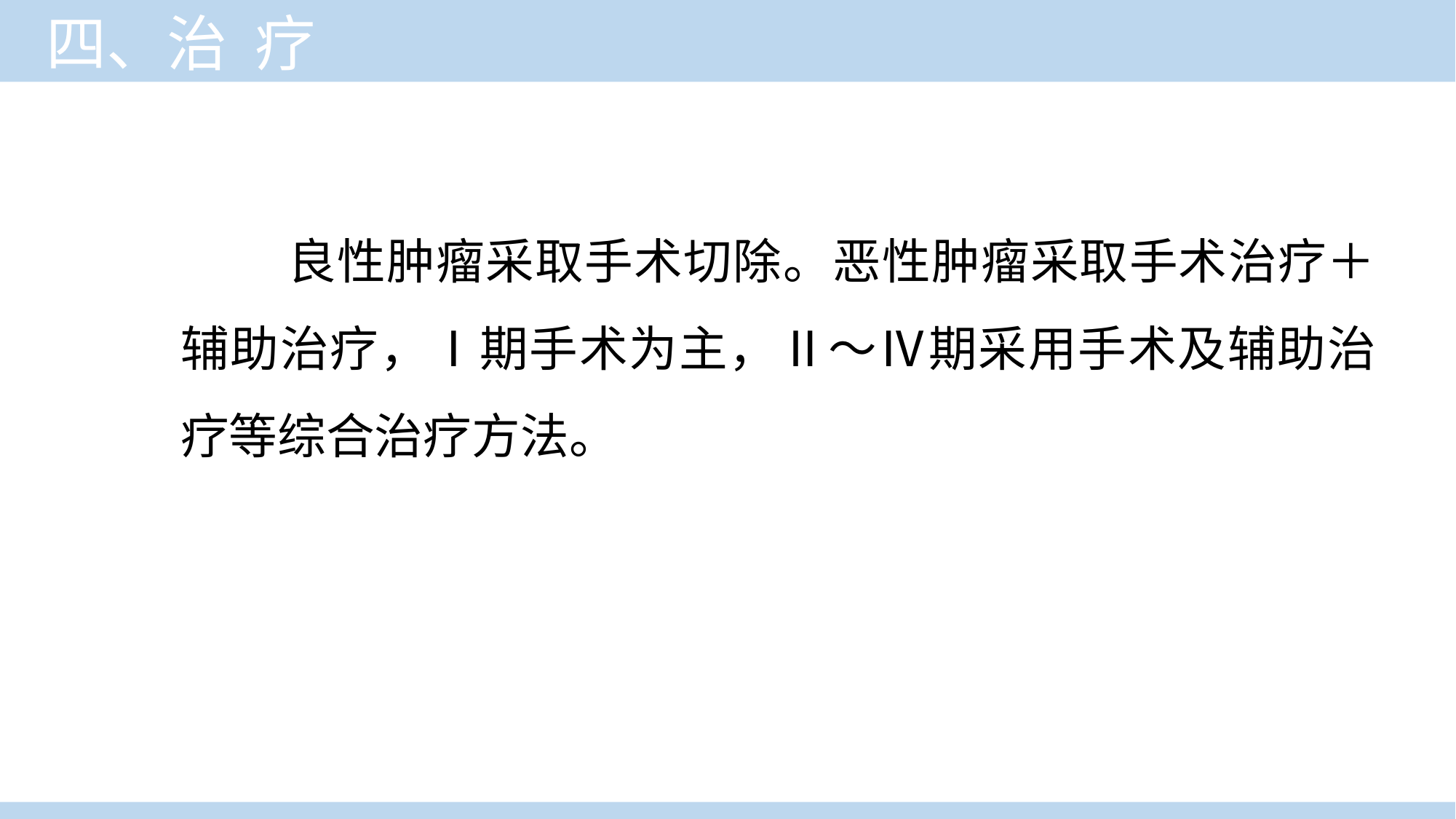

四、治  疗
        良性肿瘤采取手术切除。恶性肿瘤采取手术治疗＋辅助治疗，Ⅰ期手术为主，Ⅱ～Ⅳ期采用手术及辅助治疗等综合治疗方法。